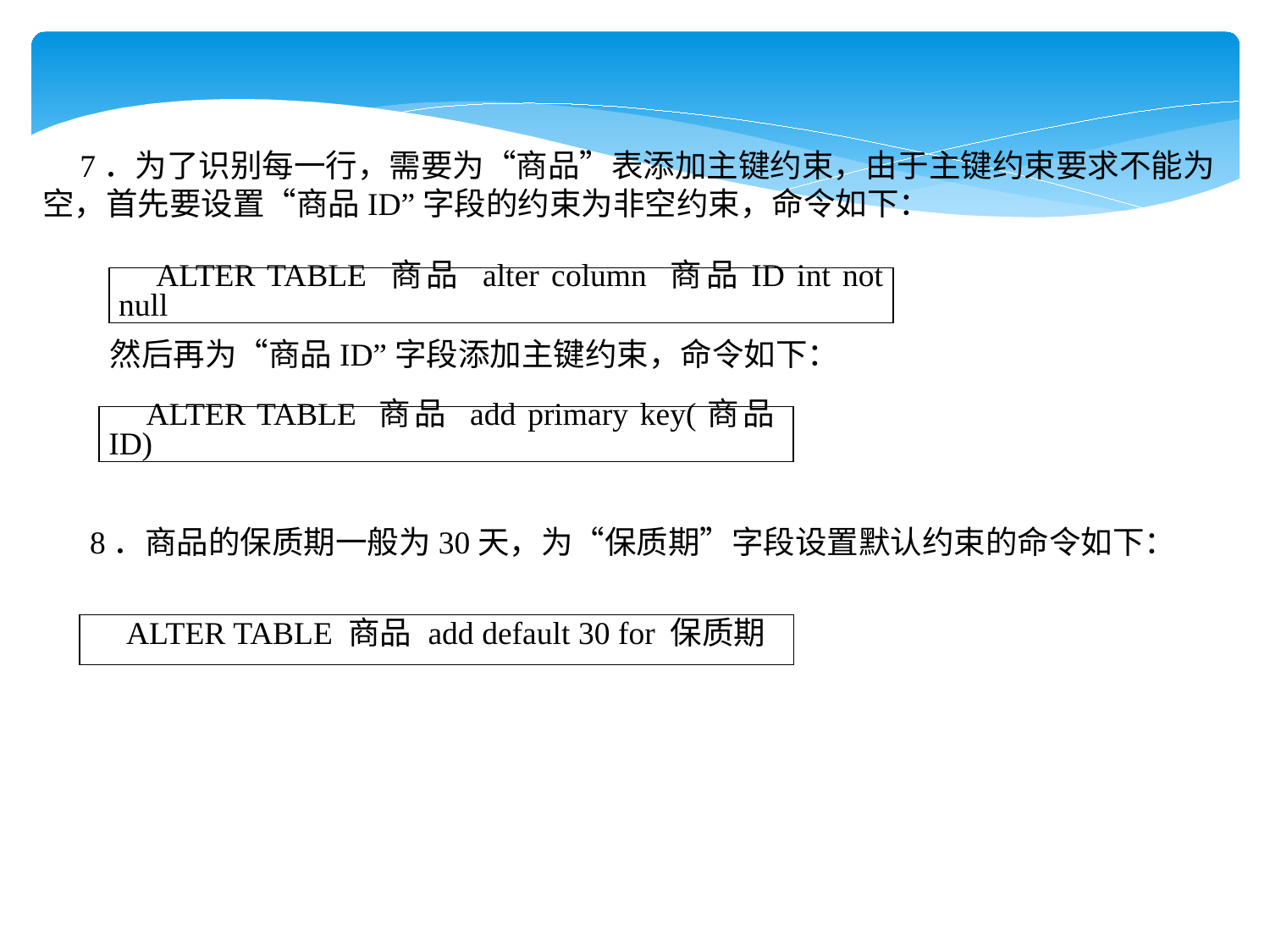

7．为了识别每一行，需要为“商品”表添加主键约束，由于主键约束要求不能为空，首先要设置“商品ID”字段的约束为非空约束，命令如下：

| ALTER TABLE 商品 alter column 商品ID int not null |
| --- |
然后再为“商品ID”字段添加主键约束，命令如下：

| ALTER TABLE 商品 add primary key(商品ID) |
| --- |
8．商品的保质期一般为30天，为“保质期”字段设置默认约束的命令如下：

| ALTER TABLE 商品 add default 30 for 保质期 |
| --- |